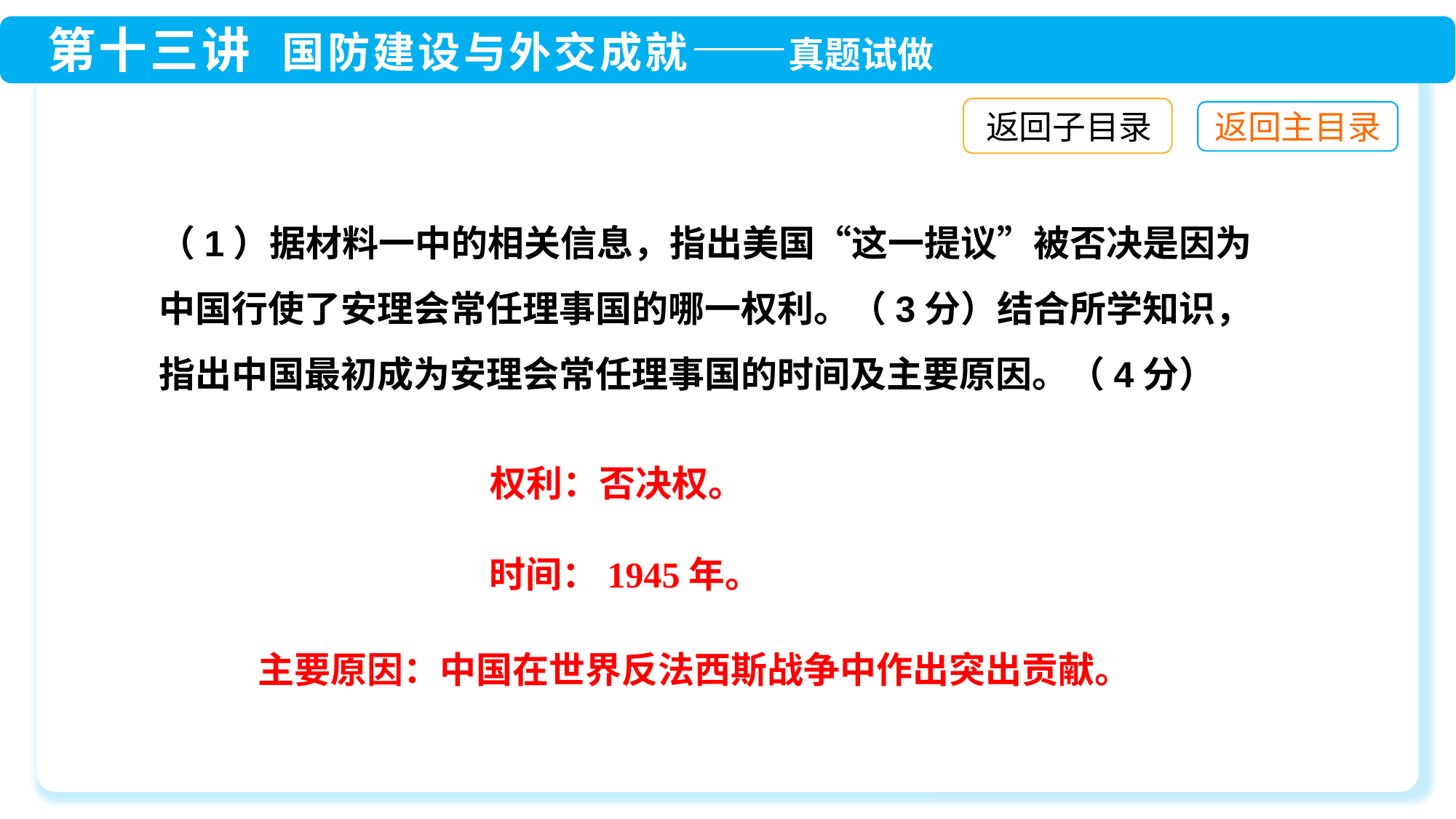

返回子目录
（1）据材料一中的相关信息，指出美国“这一提议”被否决是因为中国行使了安理会常任理事国的哪一权利。（3分）结合所学知识，指出中国最初成为安理会常任理事国的时间及主要原因。（4分）
权利：否决权。
时间：1945年。
主要原因：中国在世界反法西斯战争中作出突出贡献。